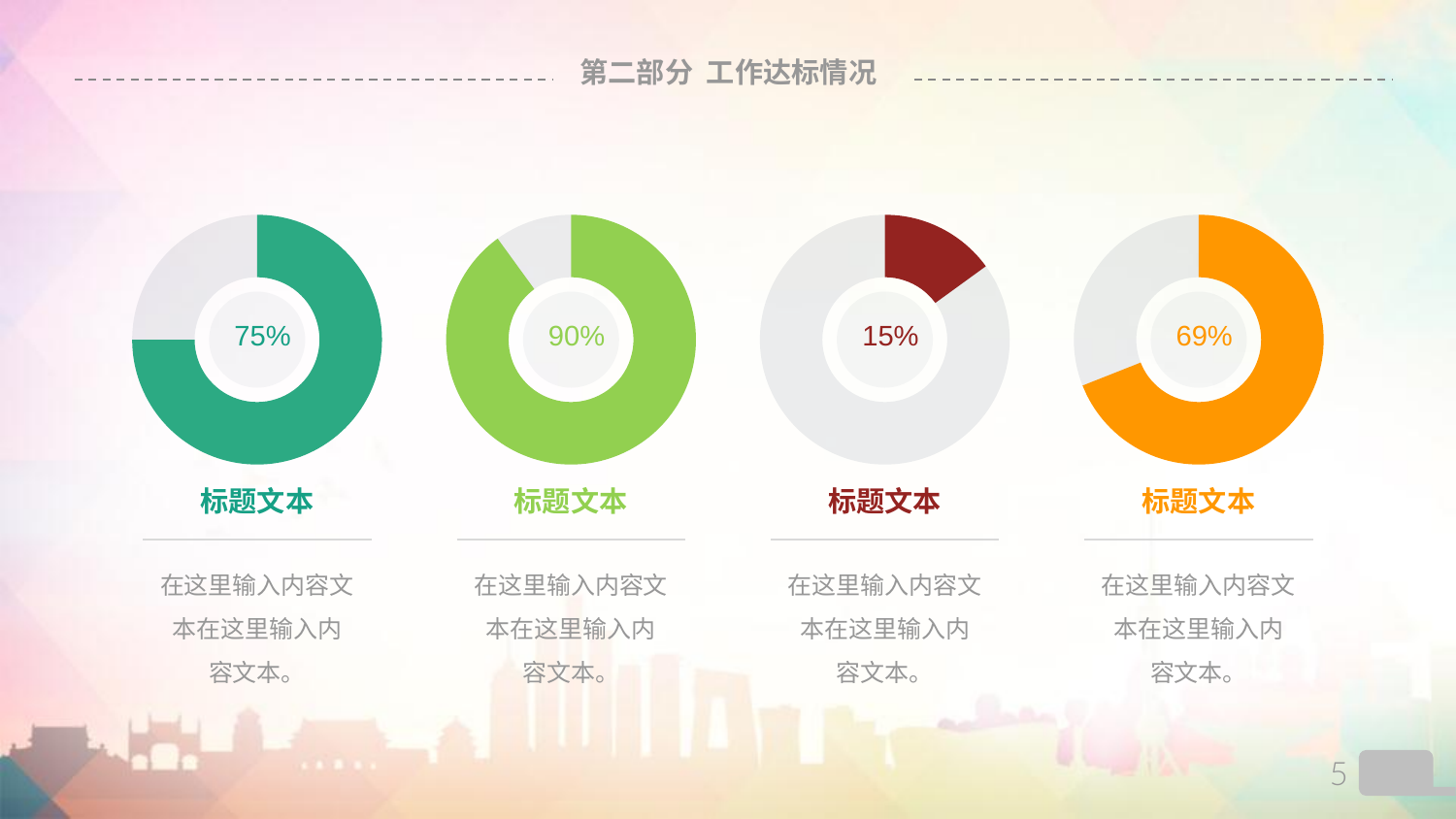

# 第二部分  工作达标情况

### Chart

| Category | Sales |
|---|---|
| 1st Qtr | 75.0 |
| 2nd Qtr | 25.0 |

### Chart

| Category | Sales |
|---|---|
| 1st Qtr | 90.0 |
| 2nd Qtr | 10.0 |

### Chart

| Category | Sales |
|---|---|
| 1st Qtr | 15.0 |
| 2nd Qtr | 85.0 |

### Chart

| Category | Sales |
|---|---|
| 1st Qtr | 69.0 |
| 2nd Qtr | 31.0 |

75%
90%
15%
69%
标题文本
在这里输入内容文
本在这里输入内
容文本。
标题文本
在这里输入内容文
本在这里输入内
容文本。
标题文本
在这里输入内容文
本在这里输入内
容文本。
标题文本
在这里输入内容文
本在这里输入内
容文本。